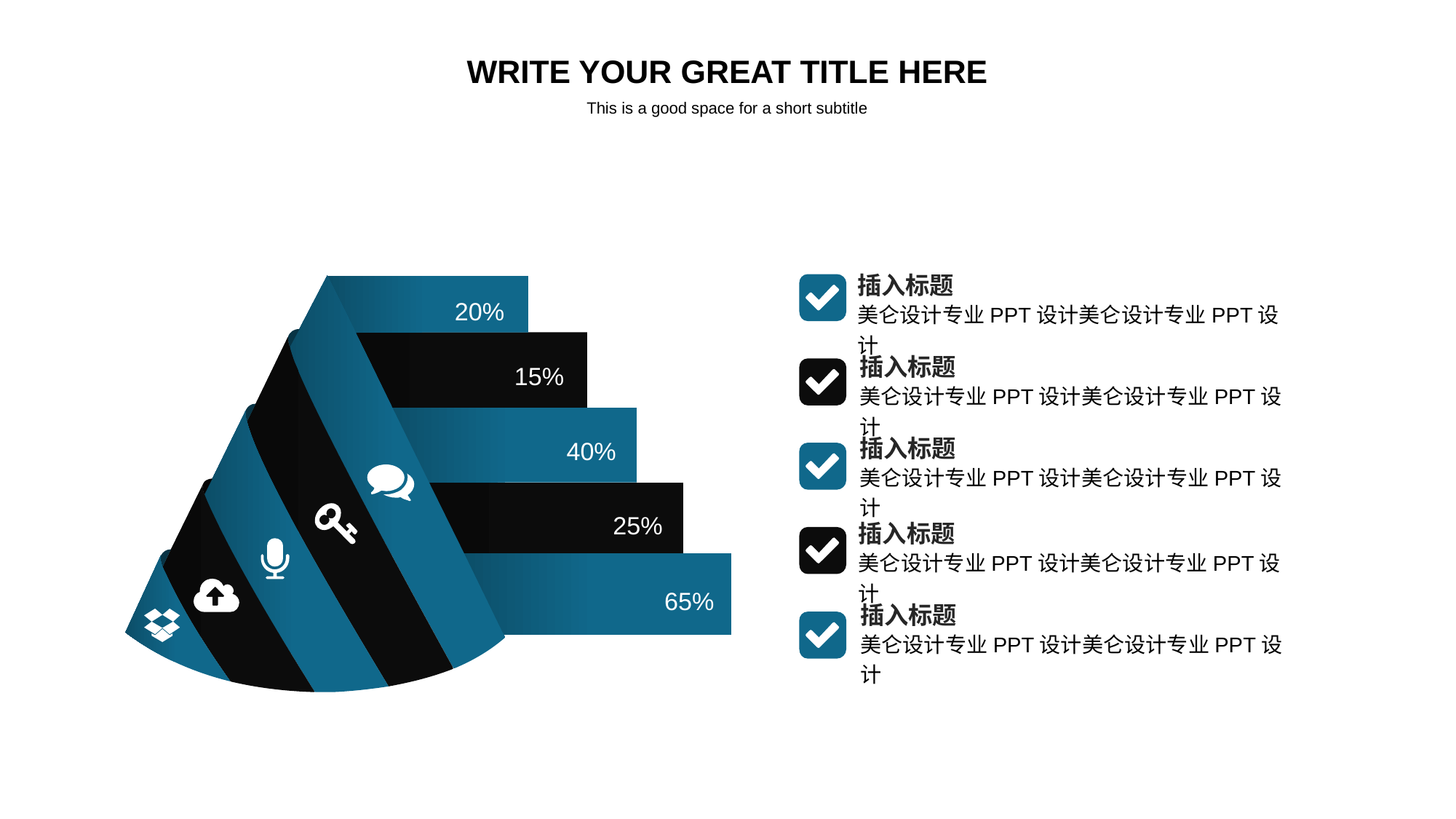

WRITE YOUR GREAT TITLE HERE
This is a good space for a short subtitle
插入标题

20%
美仑设计专业PPT设计美仑设计专业PPT设计

插入标题
15%

美仑设计专业PPT设计美仑设计专业PPT设计

插入标题
40%

美仑设计专业PPT设计美仑设计专业PPT设计

25%
插入标题

美仑设计专业PPT设计美仑设计专业PPT设计

65%
插入标题

美仑设计专业PPT设计美仑设计专业PPT设计